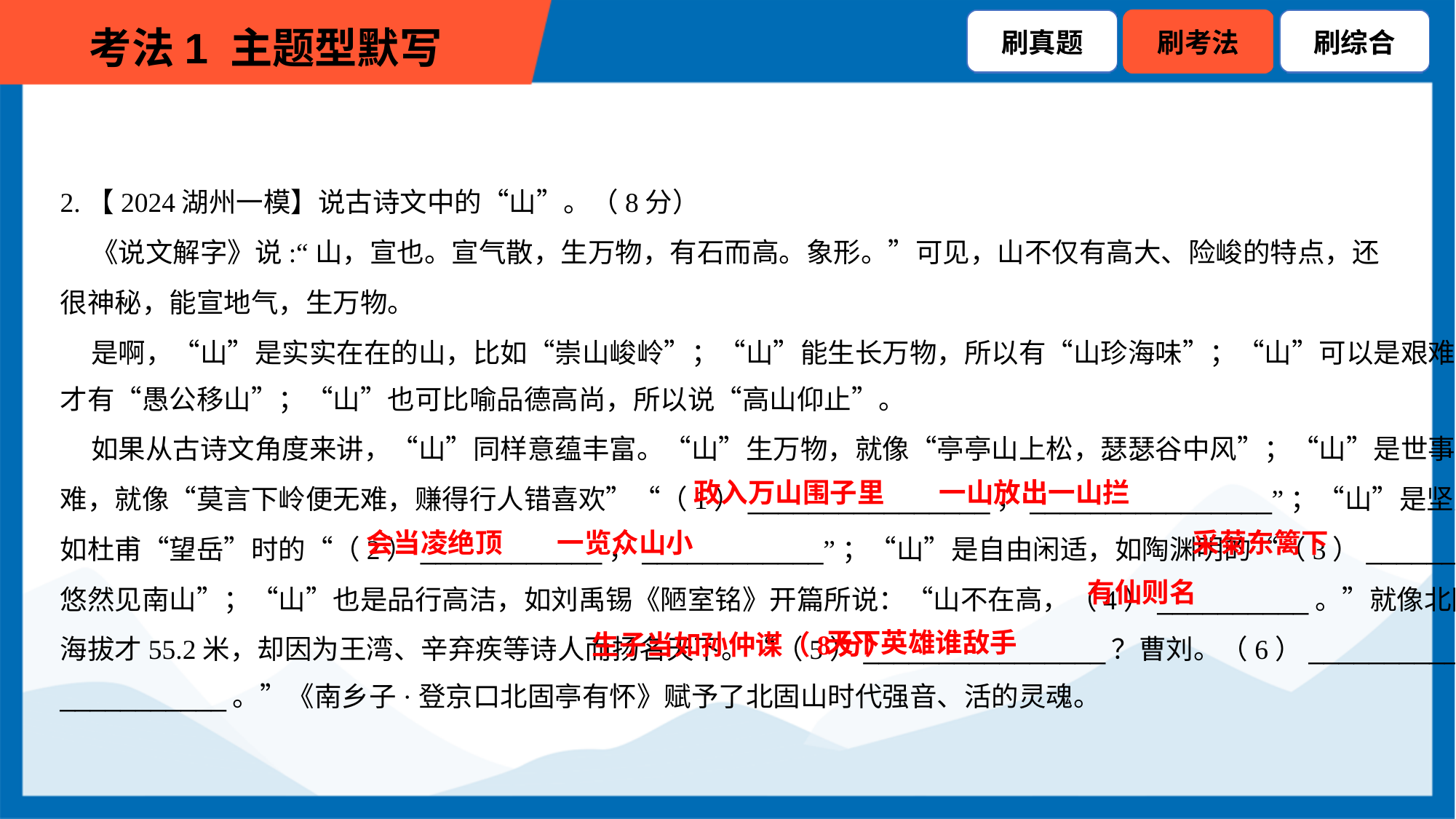

2.【2024湖州一模】说古诗文中的“山”。（8分）
    《说文解字》说:“山，宣也。宣气散，生万物，有石而高。象形。”可见，山不仅有高大、险峻的特点，还
很神秘，能宣地气，生万物。
    是啊，“山”是实实在在的山，比如“崇山峻岭”；“山”能生长万物，所以有“山珍海味”；“山”可以是艰难险阻，
才有“愚公移山”；“山”也可比喻品德高尚，所以说“高山仰止”。
    如果从古诗文角度来讲，“山”同样意蕴丰富。“山”生万物，就像“亭亭山上松，瑟瑟谷中风”；“山”是世事艰
难，就像“莫言下岭便无难，赚得行人错喜欢”“（1）________________，________________”；“山”是坚定信念，
如杜甫“望岳”时的“（2）____________，____________”；“山”是自由闲适，如陶渊明的“（3）____________，
悠然见南山”；“山”也是品行高洁，如刘禹锡《陋室铭》开篇所说：“山不在高，（4）__________。”就像北固山，
海拔才55.2米，却因为王湾、辛弃疾等诗人而扬名天下。“（5）________________？曹刘。（6）_____________
___________。”《南乡子·登京口北固亭有怀》赋予了北固山时代强音、活的灵魂。
政入万山围子里
一山放出一山拦
会当凌绝顶
一览众山小
采菊东篱下
有仙则名
                                                                                     生子当如孙仲谋（8分）
天下英雄谁敌手